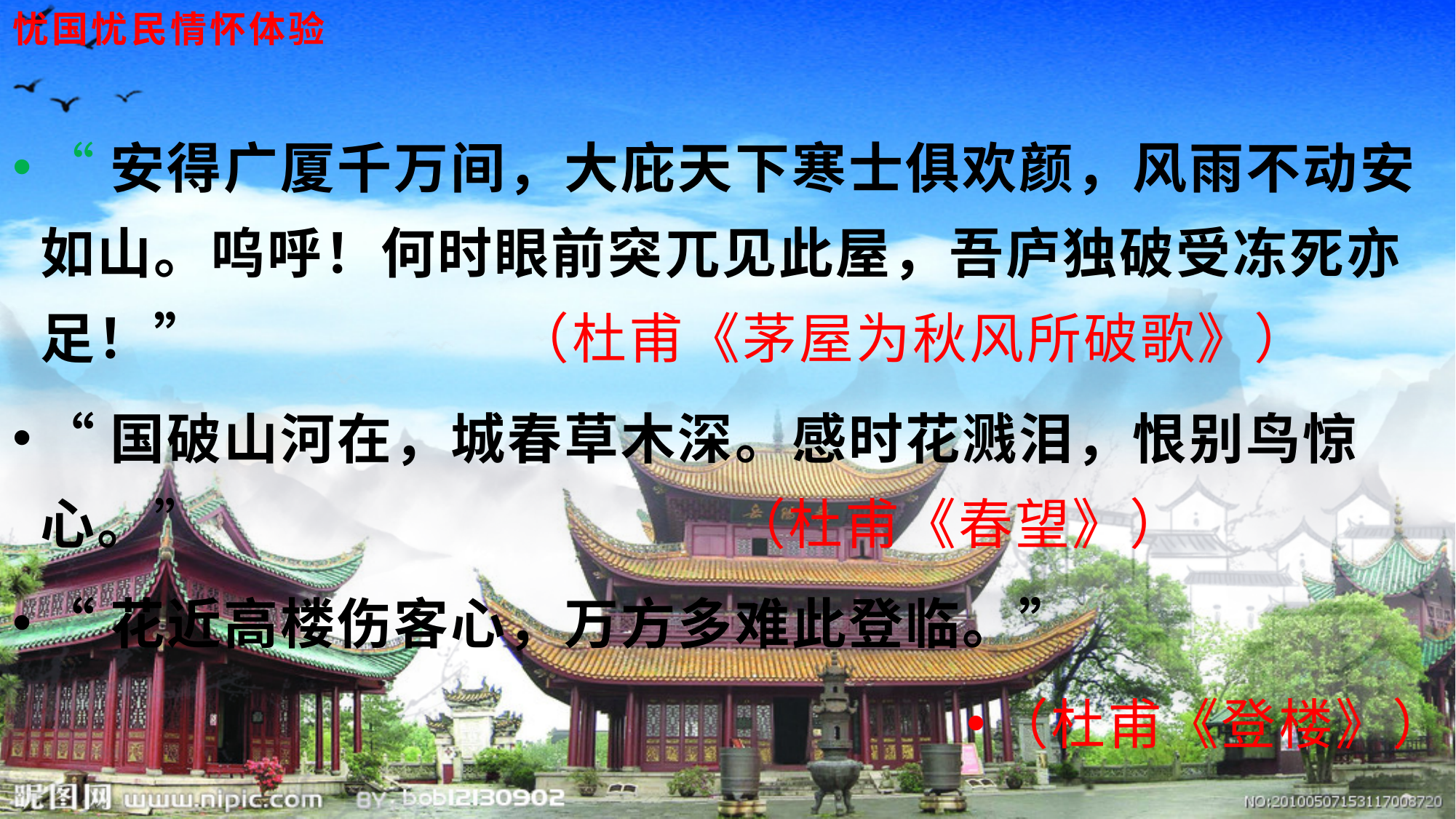

# 忧国忧民情怀体验
“安得广厦千万间，大庇天下寒士俱欢颜，风雨不动安如山。呜呼！何时眼前突兀见此屋，吾庐独破受冻死亦足！”                     （杜甫《茅屋为秋风所破歌》）
“国破山河在，城春草木深。感时花溅泪，恨别鸟惊心。”                                    （杜甫《春望》）
“花近高楼伤客心，万方多难此登临。”
（杜甫《登楼》）